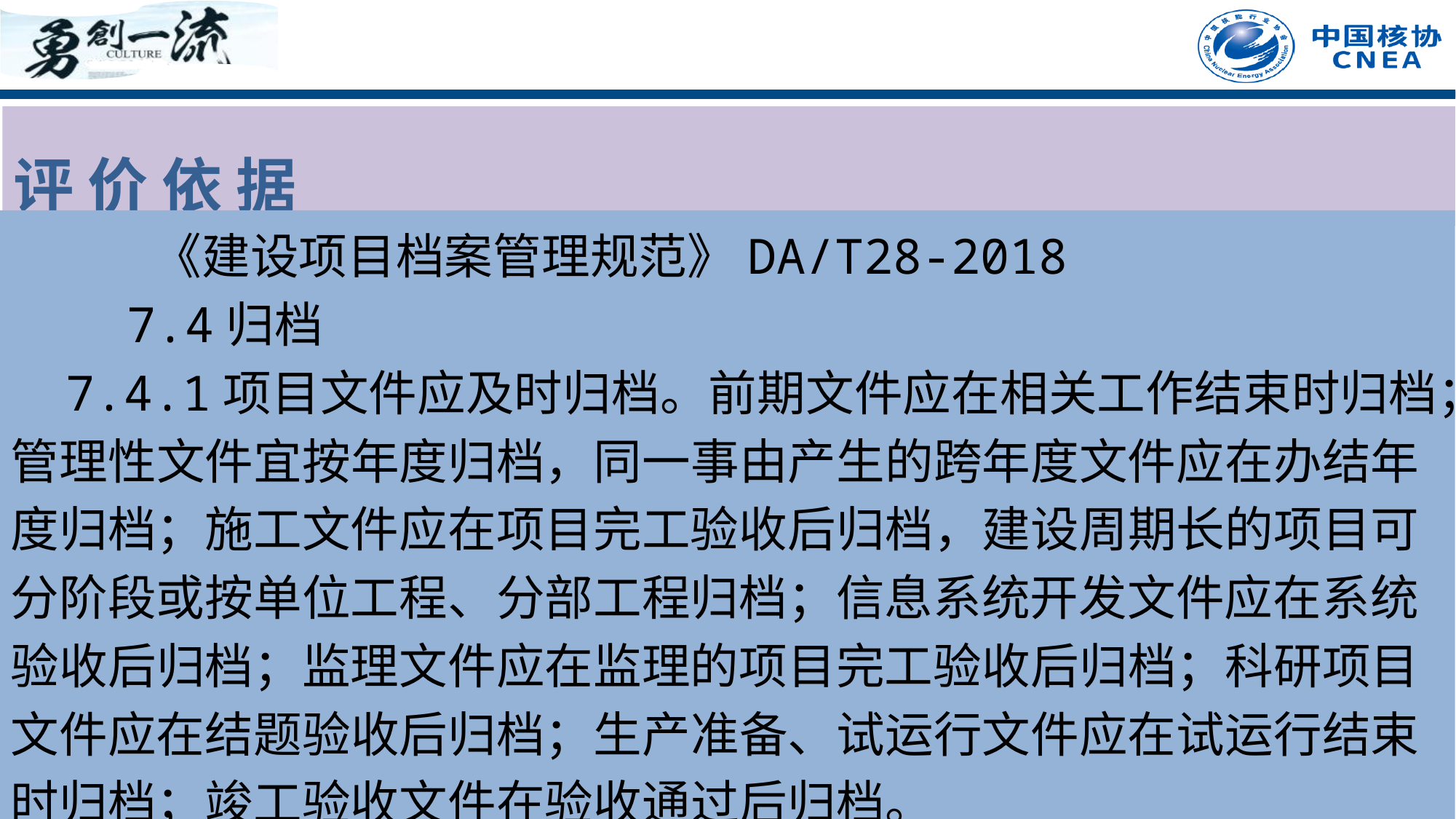

评 价 依 据
            《建设项目档案管理规范》DA/T28-2018
    7.4归档
    7.4.1项目文件应及时归档。前期文件应在相关工作结束时归档；管理性文件宜按年度归档，同一事由产生的跨年度文件应在办结年度归档；施工文件应在项目完工验收后归档，建设周期长的项目可分阶段或按单位工程、分部工程归档；信息系统开发文件应在系统验收后归档；监理文件应在监理的项目完工验收后归档；科研项目文件应在结题验收后归档；生产准备、试运行文件应在试运行结束时归档；竣工验收文件在验收通过后归档。